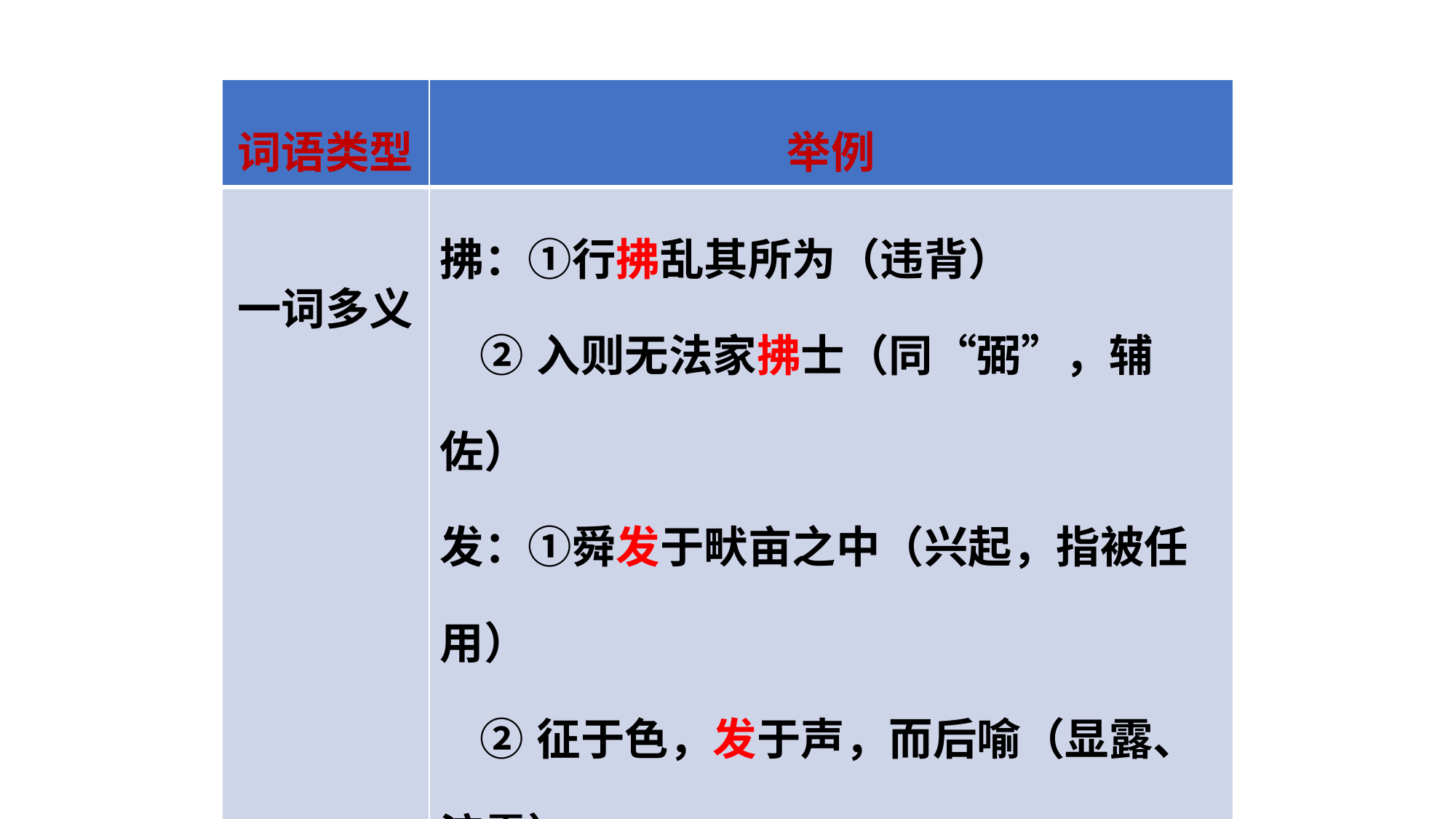

| 词语类型 | 举例 |
| --- | --- |
| 一词多义 | 拂：①行拂乱其所为（违背）　 ②入则无法家拂士（同“弼”，辅佐） 发：①舜发于畎亩之中（兴起，指被任用） ②征于色，发于声，而后喻（显露、流露） |